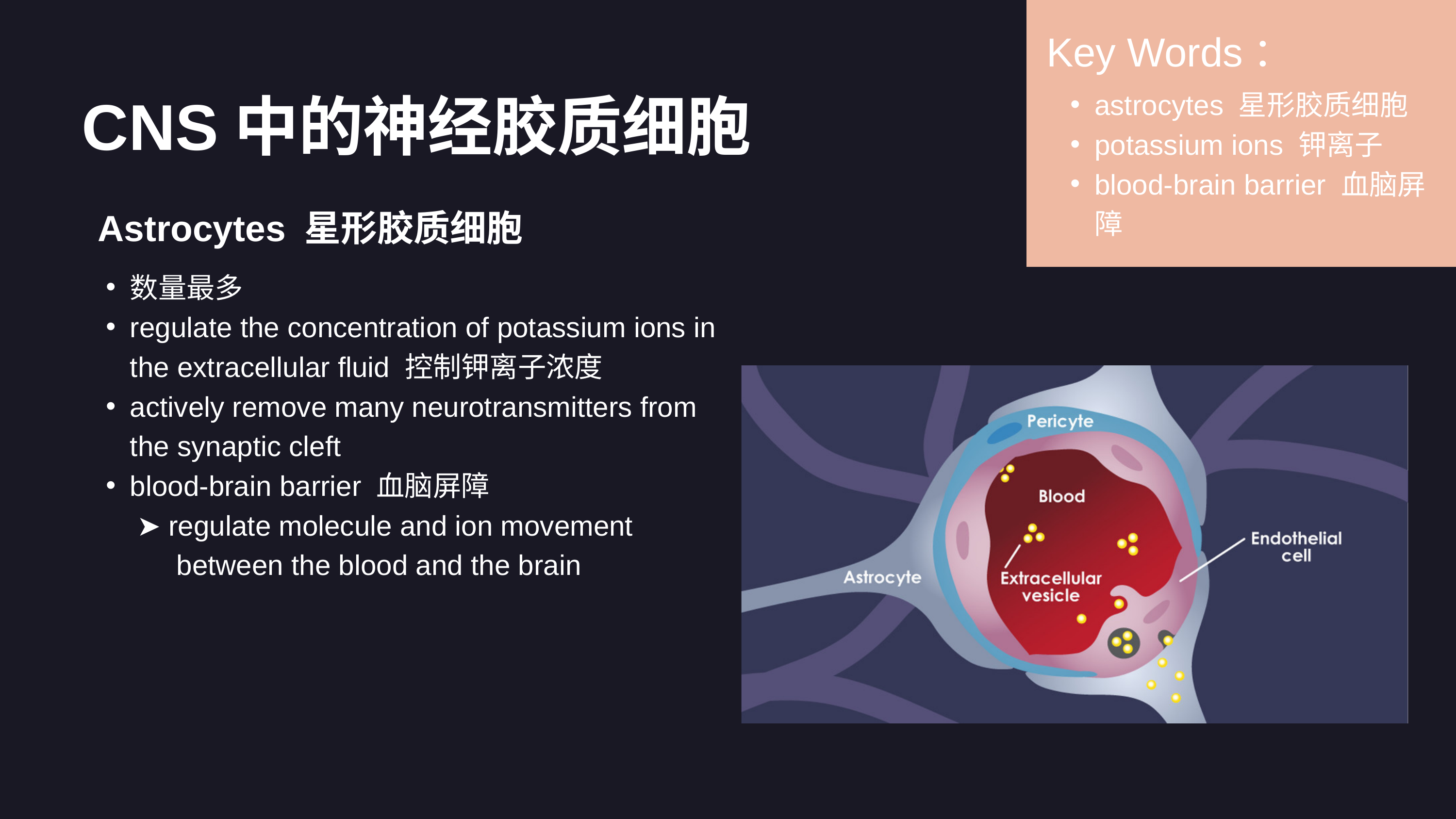

Key Words：
astrocytes 星形胶质细胞
potassium ions 钾离子
blood-brain barrier 血脑屏障
CNS中的神经胶质细胞
Astrocytes 星形胶质细胞
数量最多
regulate the concentration of potassium ions in the extracellular fluid 控制钾离子浓度
actively remove many neurotransmitters from the synaptic cleft
blood-brain barrier 血脑屏障
       ➤ regulate molecule and ion movement
            between the blood and the brain